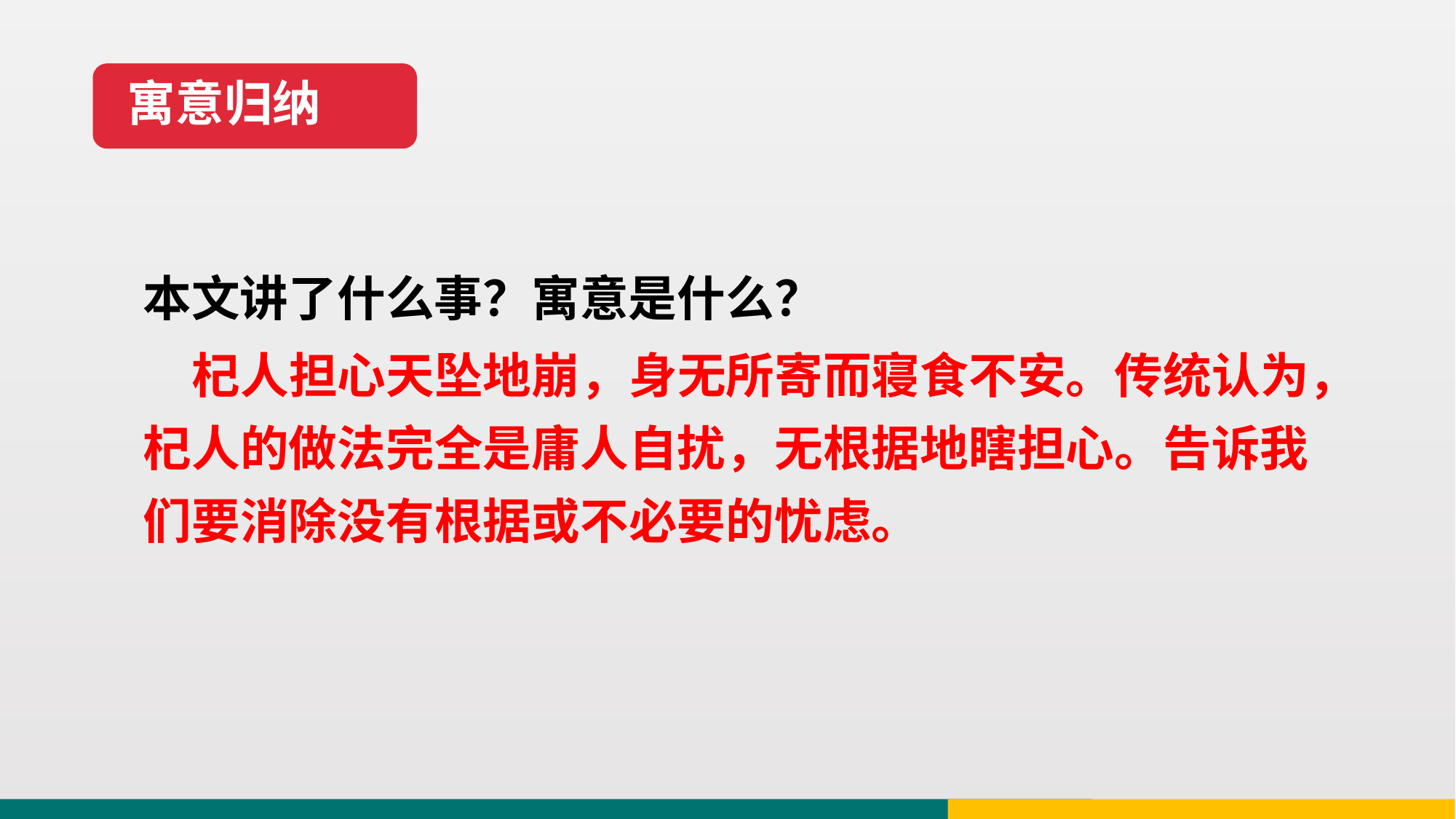

寓意归纳
本文讲了什么事？寓意是什么？
    杞人担心天坠地崩，身无所寄而寝食不安。传统认为，杞人的做法完全是庸人自扰，无根据地瞎担心。告诉我们要消除没有根据或不必要的忧虑。